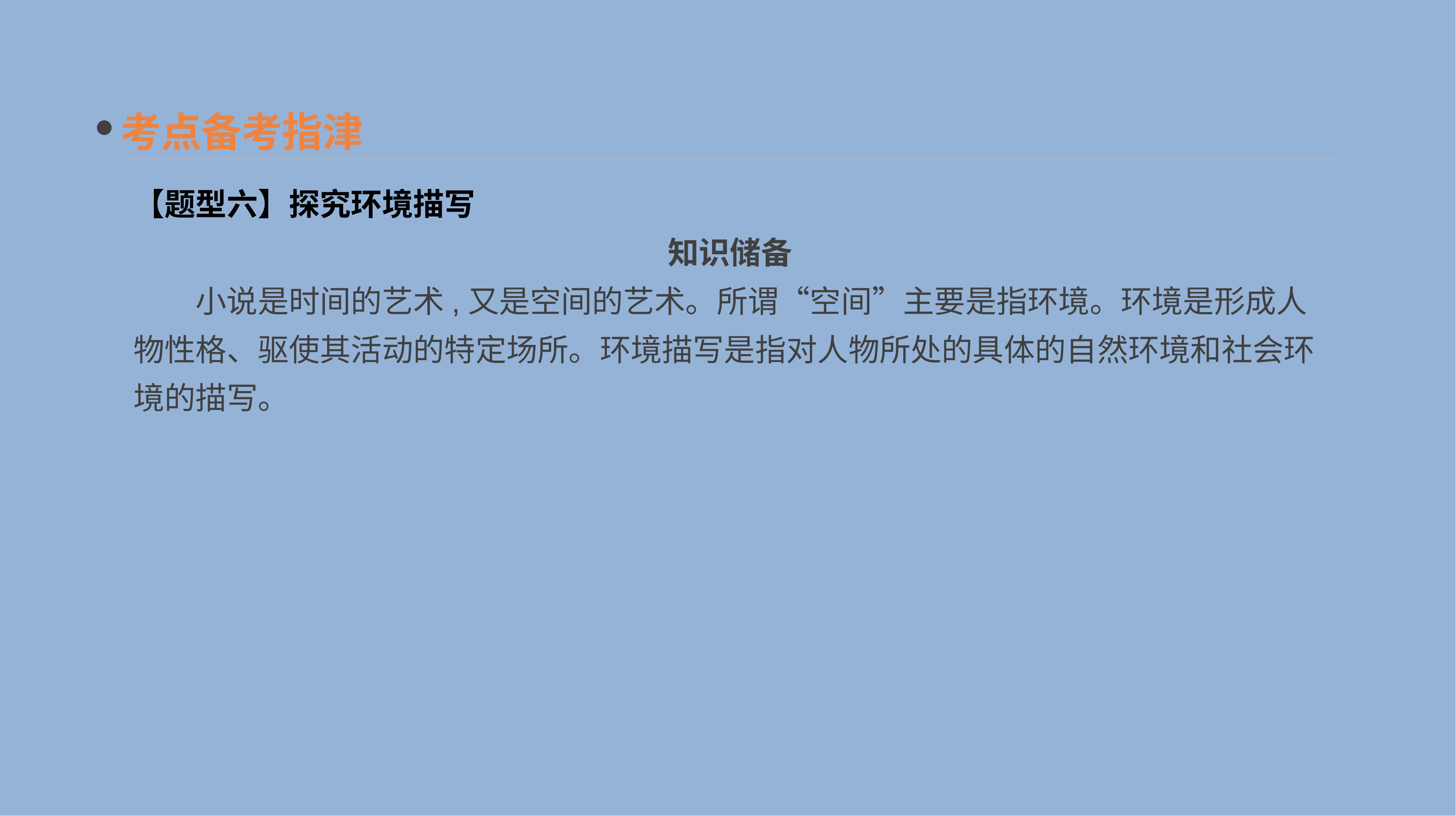

考点备考指津

【题型六】探究环境描写
知识储备
　　小说是时间的艺术,又是空间的艺术。所谓“空间”主要是指环境。环境是形成人物性格、驱使其活动的特定场所。环境描写是指对人物所处的具体的自然环境和社会环境的描写。